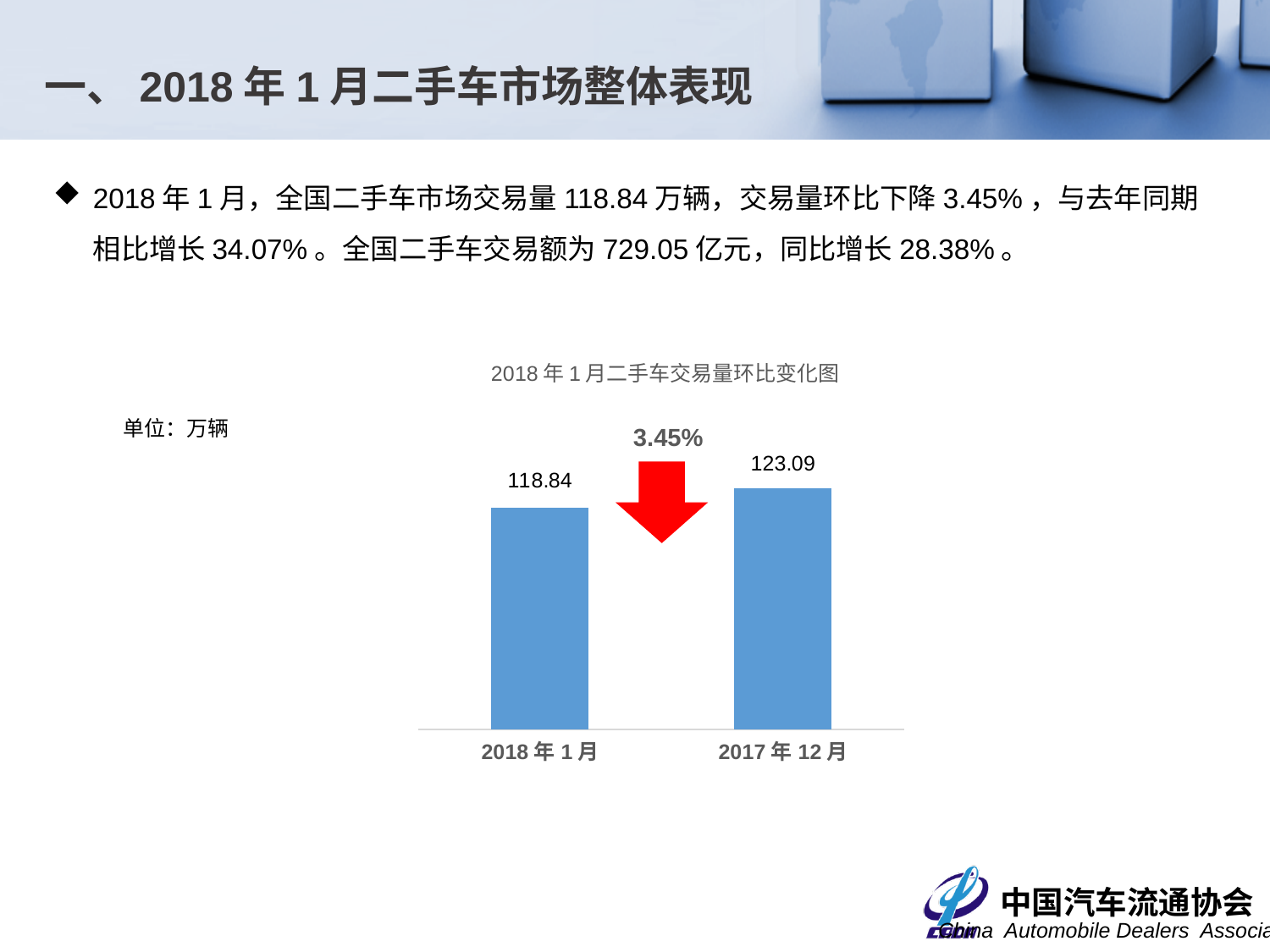

一、2018年1月二手车市场整体表现
2018年1月，全国二手车市场交易量118.84万辆，交易量环比下降3.45%，与去年同期相比增长34.07%。全国二手车交易额为729.05亿元，同比增长28.38%。

### Chart: 2018年1月二手车交易量环比变化图

| Category |  |
|---|---|
| 43101 | 118.8407 |
| 43070 | 123.09120000000001 |
单位：万辆
3.45%